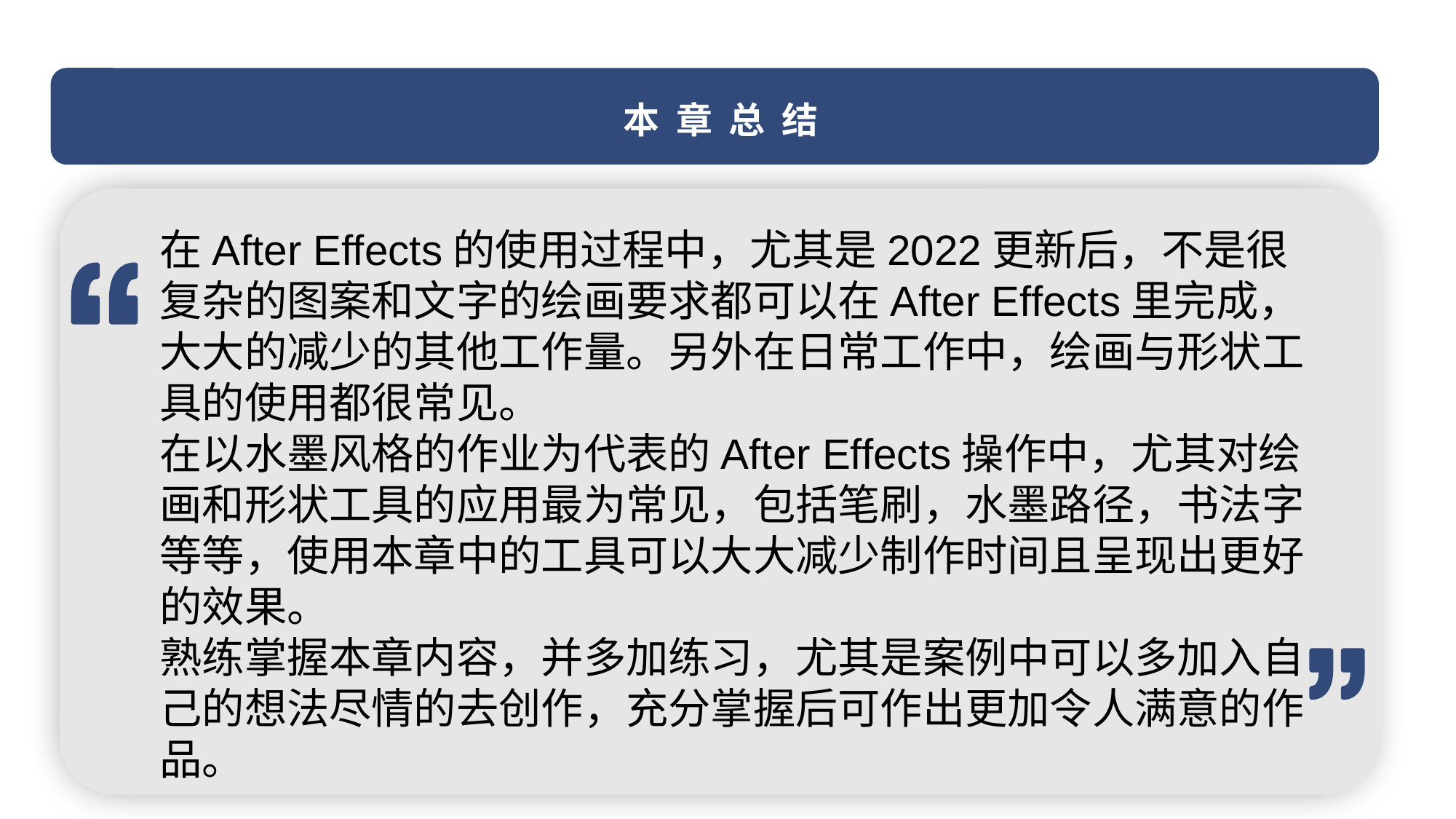

本  章  总  结

在After Effects的使用过程中，尤其是2022更新后，不是很复杂的图案和文字的绘画要求都可以在After Effects里完成，大大的减少的其他工作量。另外在日常工作中，绘画与形状工具的使用都很常见。
在以水墨风格的作业为代表的After Effects操作中，尤其对绘画和形状工具的应用最为常见，包括笔刷，水墨路径，书法字等等，使用本章中的工具可以大大减少制作时间且呈现出更好的效果。
熟练掌握本章内容，并多加练习，尤其是案例中可以多加入自己的想法尽情的去创作，充分掌握后可作出更加令人满意的作品。